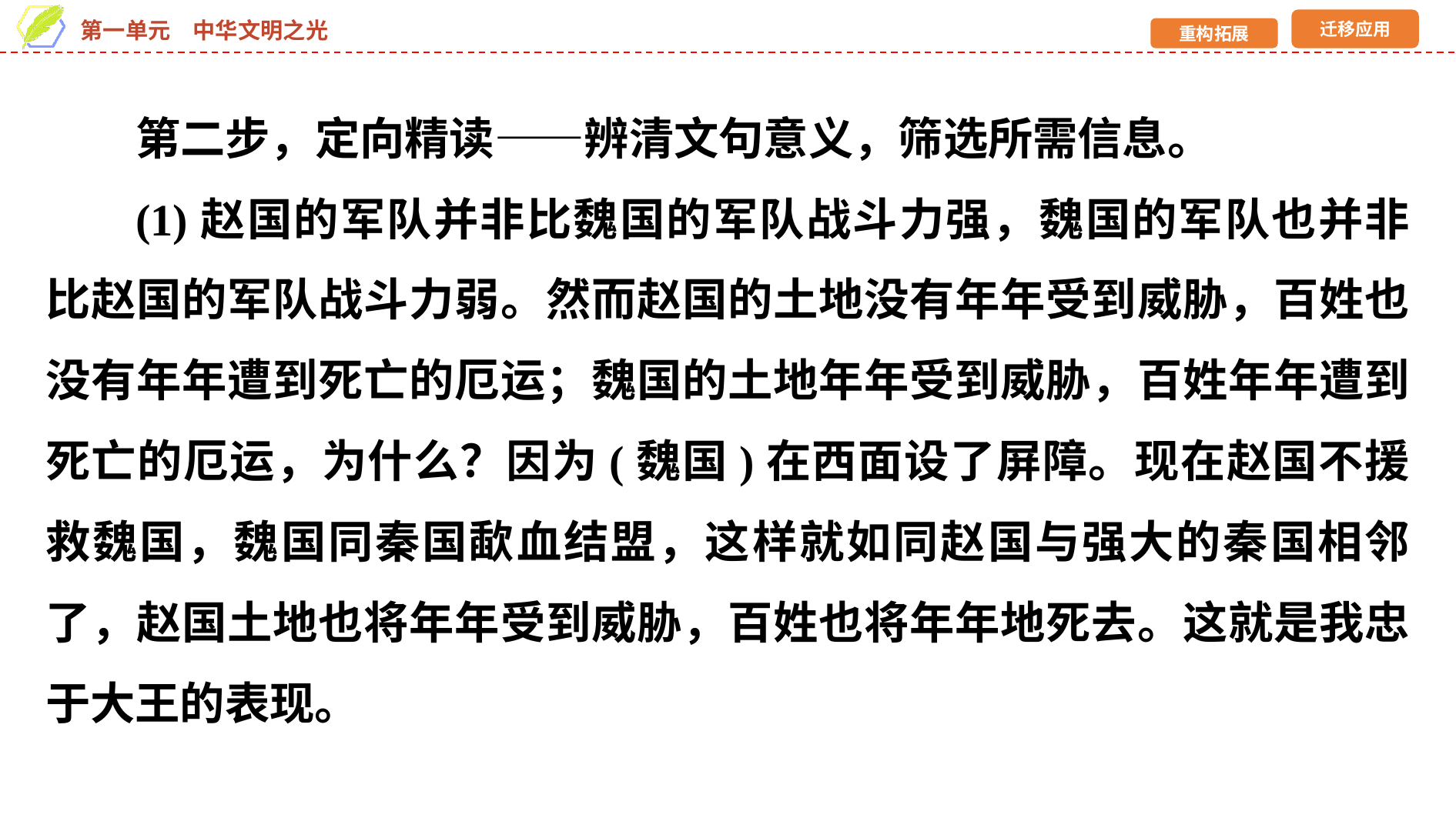

第二步，定向精读——辨清文句意义，筛选所需信息。
(1)赵国的军队并非比魏国的军队战斗力强，魏国的军队也并非比赵国的军队战斗力弱。然而赵国的土地没有年年受到威胁，百姓也没有年年遭到死亡的厄运；魏国的土地年年受到威胁，百姓年年遭到死亡的厄运，为什么？因为(魏国)在西面设了屏障。现在赵国不援救魏国，魏国同秦国歃血结盟，这样就如同赵国与强大的秦国相邻了，赵国土地也将年年受到威胁，百姓也将年年地死去。这就是我忠于大王的表现。